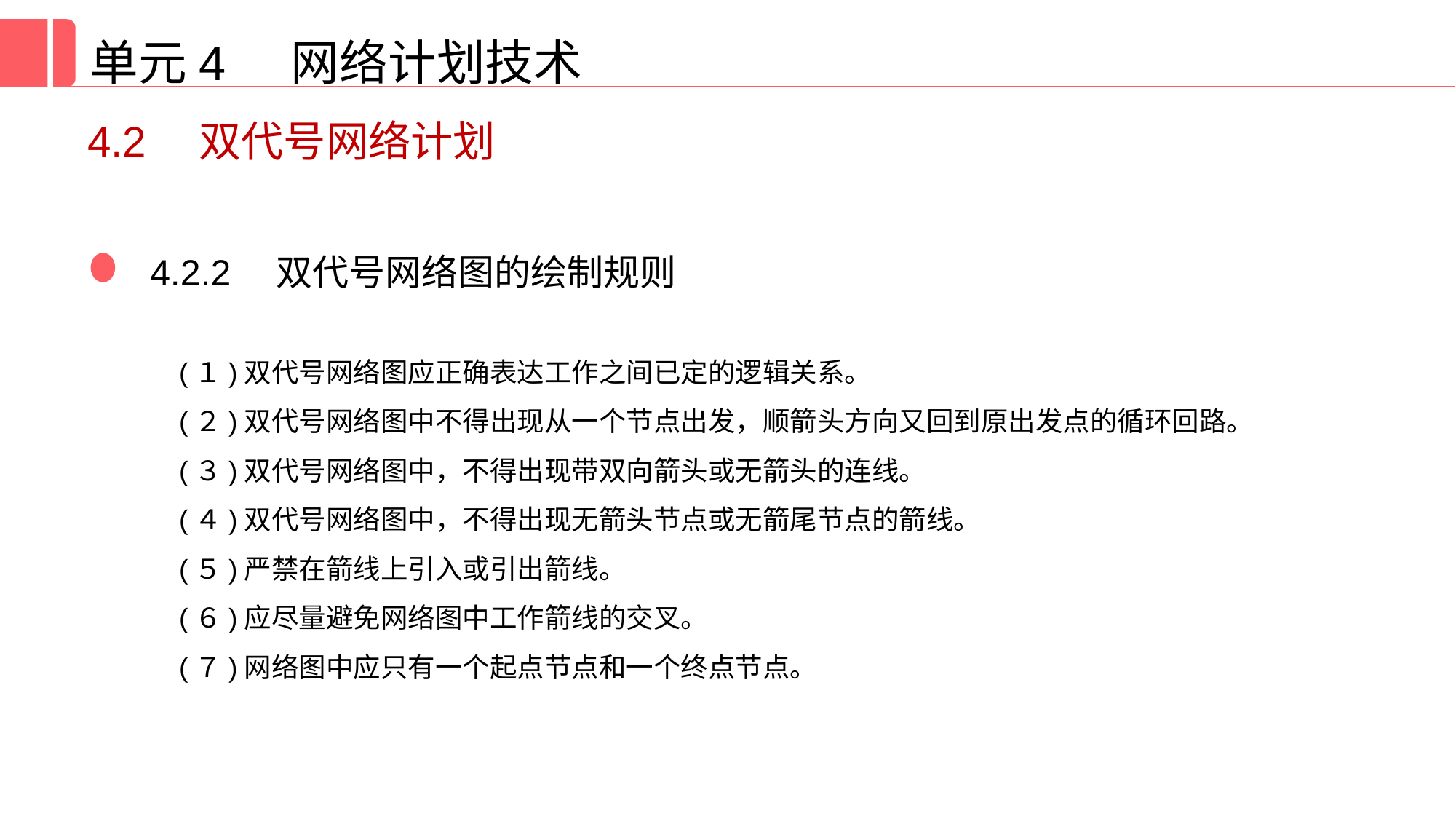

单元4    网络计划技术

4.2　双代号网络计划
4.2.2　双代号网络图的绘制规则

(１)双代号网络图应正确表达工作之间已定的逻辑关系。
(２)双代号网络图中不得出现从一个节点出发，顺箭头方向又回到原出发点的循环回路。
(３)双代号网络图中，不得出现带双向箭头或无箭头的连线。
(４)双代号网络图中，不得出现无箭头节点或无箭尾节点的箭线。
(５)严禁在箭线上引入或引出箭线。
(６)应尽量避免网络图中工作箭线的交叉。
(７)网络图中应只有一个起点节点和一个终点节点。